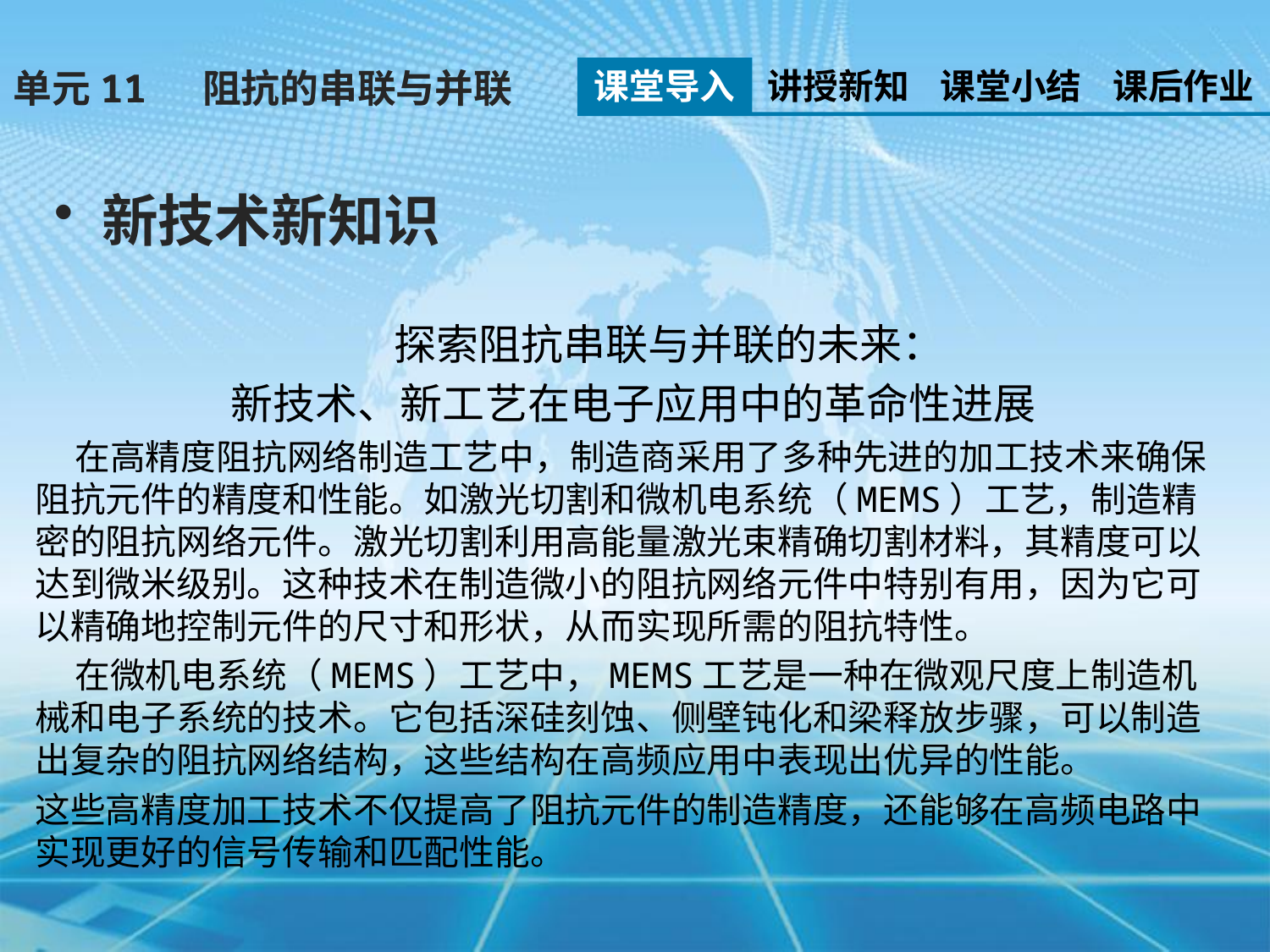

课堂导入
讲授新知
课堂小结
课后作业
单元11  阻抗的串联与并联
新技术新知识
        探索阻抗串联与并联的未来：
新技术、新工艺在电子应用中的革命性进展
    在高精度阻抗网络制造工艺中，制造商采用了多种先进的加工技术来确保阻抗元件的精度和性能。如激光切割和微机电系统（MEMS）工艺，制造精密的阻抗网络元件。激光切割利用高能量激光束精确切割材料，其精度可以达到微米级别。这种技术在制造微小的阻抗网络元件中特别有用，因为它可以精确地控制元件的尺寸和形状，从而实现所需的阻抗特性。
    在微机电系统（MEMS）工艺中，MEMS工艺是一种在微观尺度上制造机械和电子系统的技术。它包括深硅刻蚀、侧壁钝化和梁释放步骤，可以制造出复杂的阻抗网络结构，这些结构在高频应用中表现出优异的性能。
这些高精度加工技术不仅提高了阻抗元件的制造精度，还能够在高频电路中实现更好的信号传输和匹配性能。